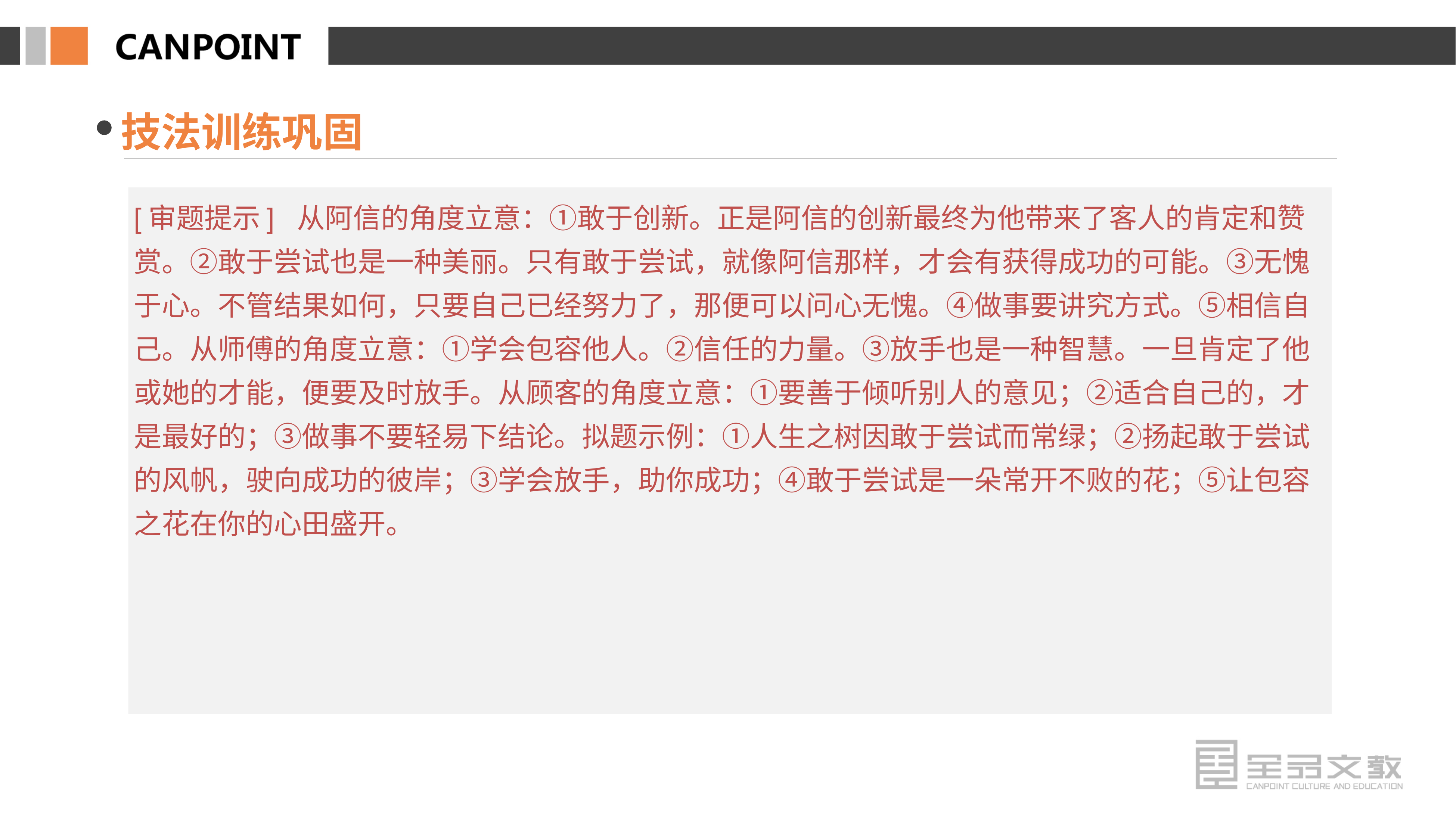

技法训练巩固

[审题提示]  从阿信的角度立意：①敢于创新。正是阿信的创新最终为他带来了客人的肯定和赞赏。②敢于尝试也是一种美丽。只有敢于尝试，就像阿信那样，才会有获得成功的可能。③无愧于心。不管结果如何，只要自己已经努力了，那便可以问心无愧。④做事要讲究方式。⑤相信自己。从师傅的角度立意：①学会包容他人。②信任的力量。③放手也是一种智慧。一旦肯定了他或她的才能，便要及时放手。从顾客的角度立意：①要善于倾听别人的意见；②适合自己的，才是最好的；③做事不要轻易下结论。拟题示例：①人生之树因敢于尝试而常绿；②扬起敢于尝试的风帆，驶向成功的彼岸；③学会放手，助你成功；④敢于尝试是一朵常开不败的花；⑤让包容之花在你的心田盛开。